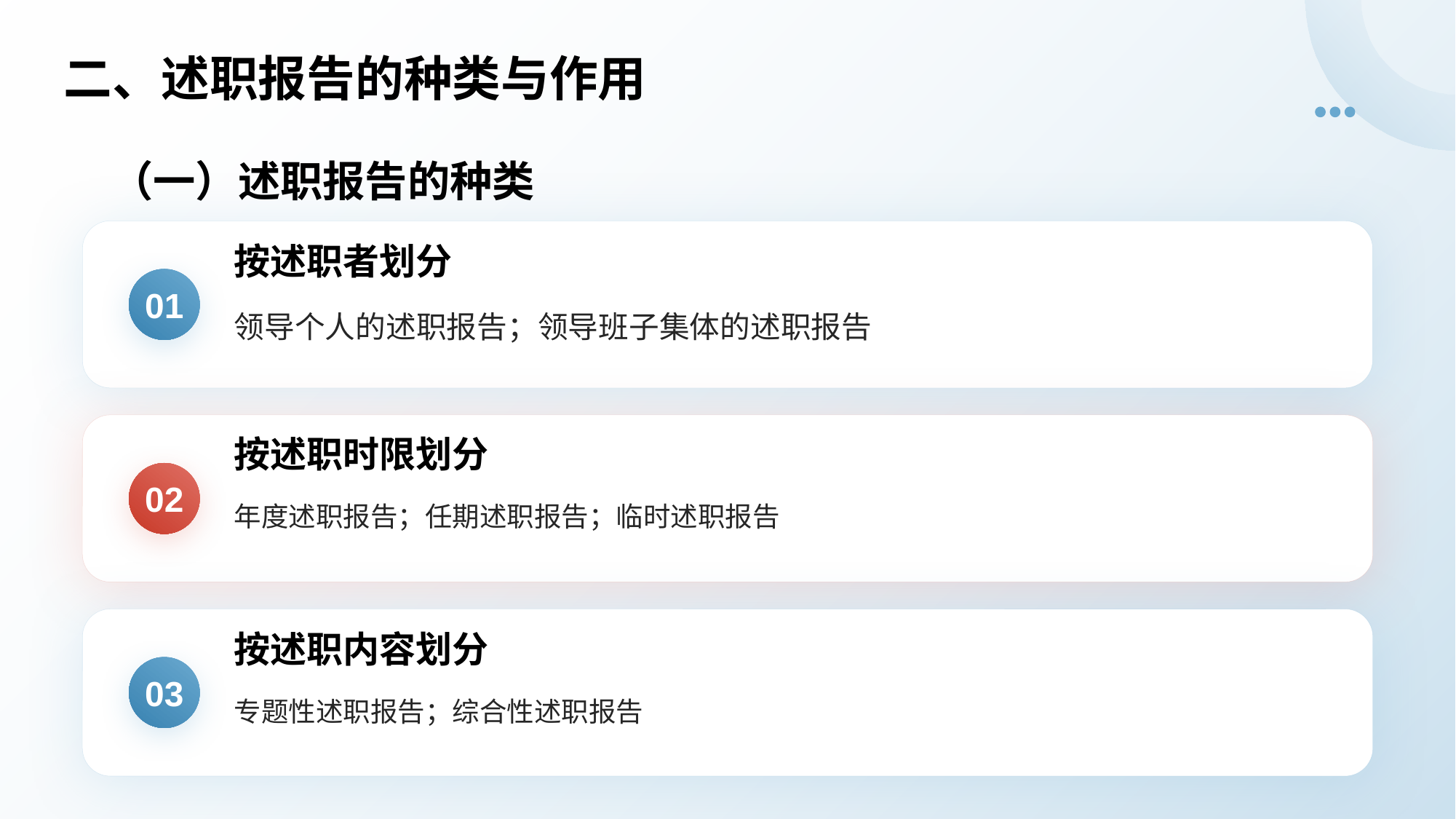

# 二、述职报告的种类与作用
（一）述职报告的种类

按述职者划分
01
领导个人的述职报告；领导班子集体的述职报告

按述职时限划分
02
年度述职报告；任期述职报告；临时述职报告

按述职内容划分
03
专题性述职报告；综合性述职报告